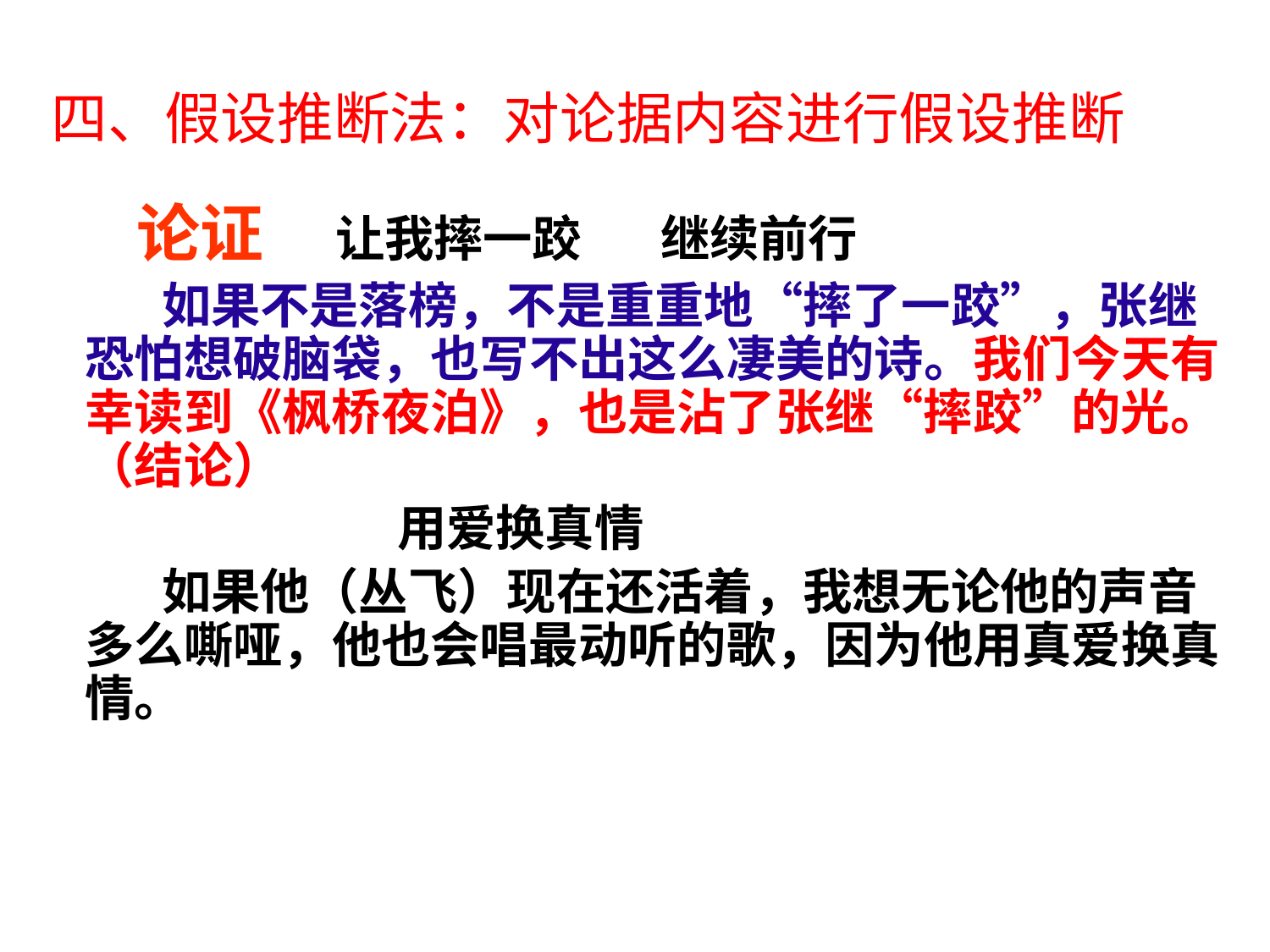

四、假设推断法：对论据内容进行假设推断
　　论证     让我摔一跤       继续前行
          如果不是落榜，不是重重地“摔了一跤”，张继恐怕想破脑袋，也写不出这么凄美的诗。我们今天有幸读到《枫桥夜泊》，也是沾了张继“摔跤”的光。（结论）
                               用爱换真情
          如果他（丛飞）现在还活着，我想无论他的声音多么嘶哑，他也会唱最动听的歌，因为他用真爱换真情。